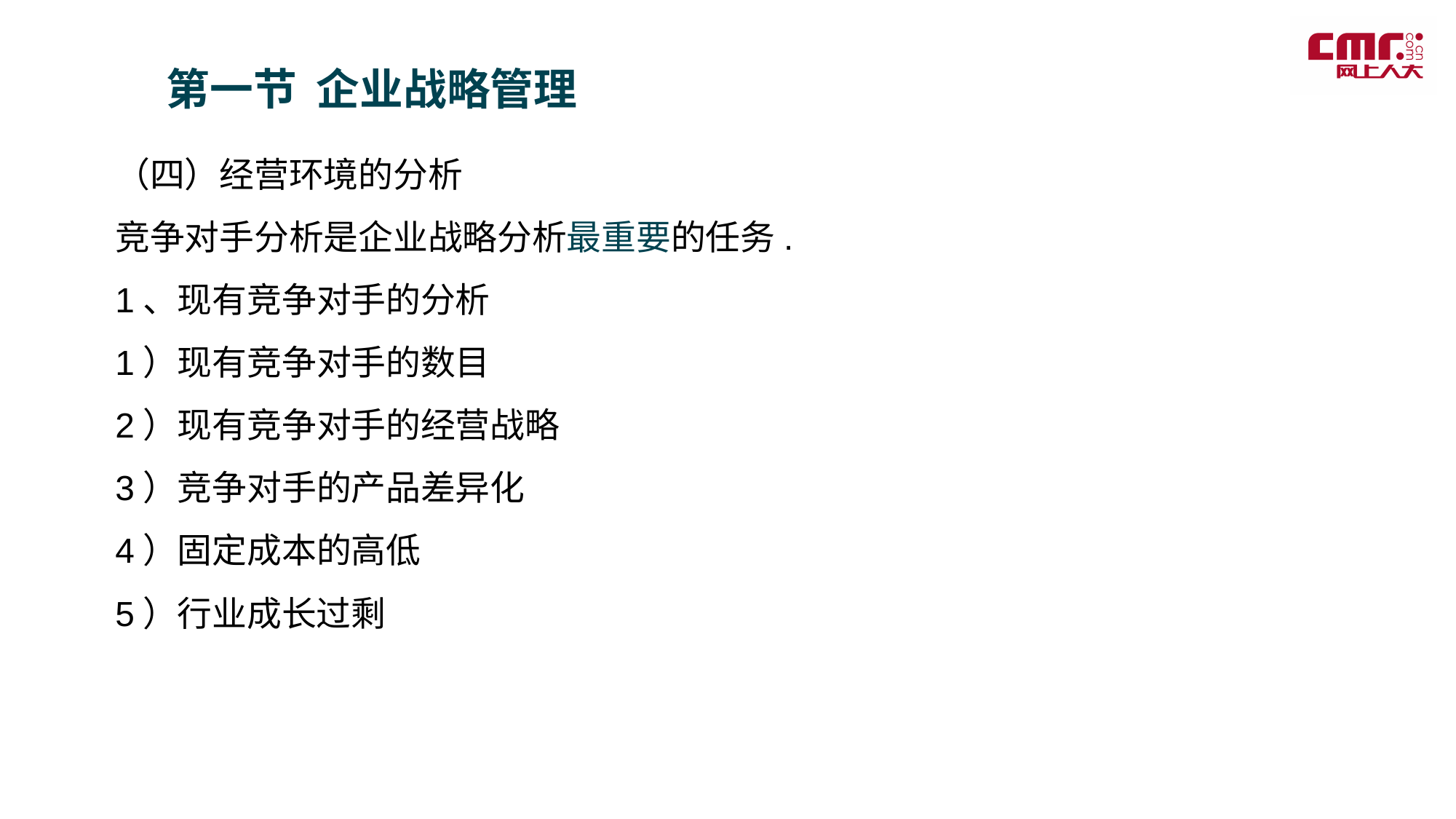

第一节  企业战略管理
（四）经营环境的分析
竞争对手分析是企业战略分析最重要的任务.
1、现有竞争对手的分析
1）现有竞争对手的数目
2）现有竞争对手的经营战略
3）竞争对手的产品差异化
4）固定成本的高低
5）行业成长过剩